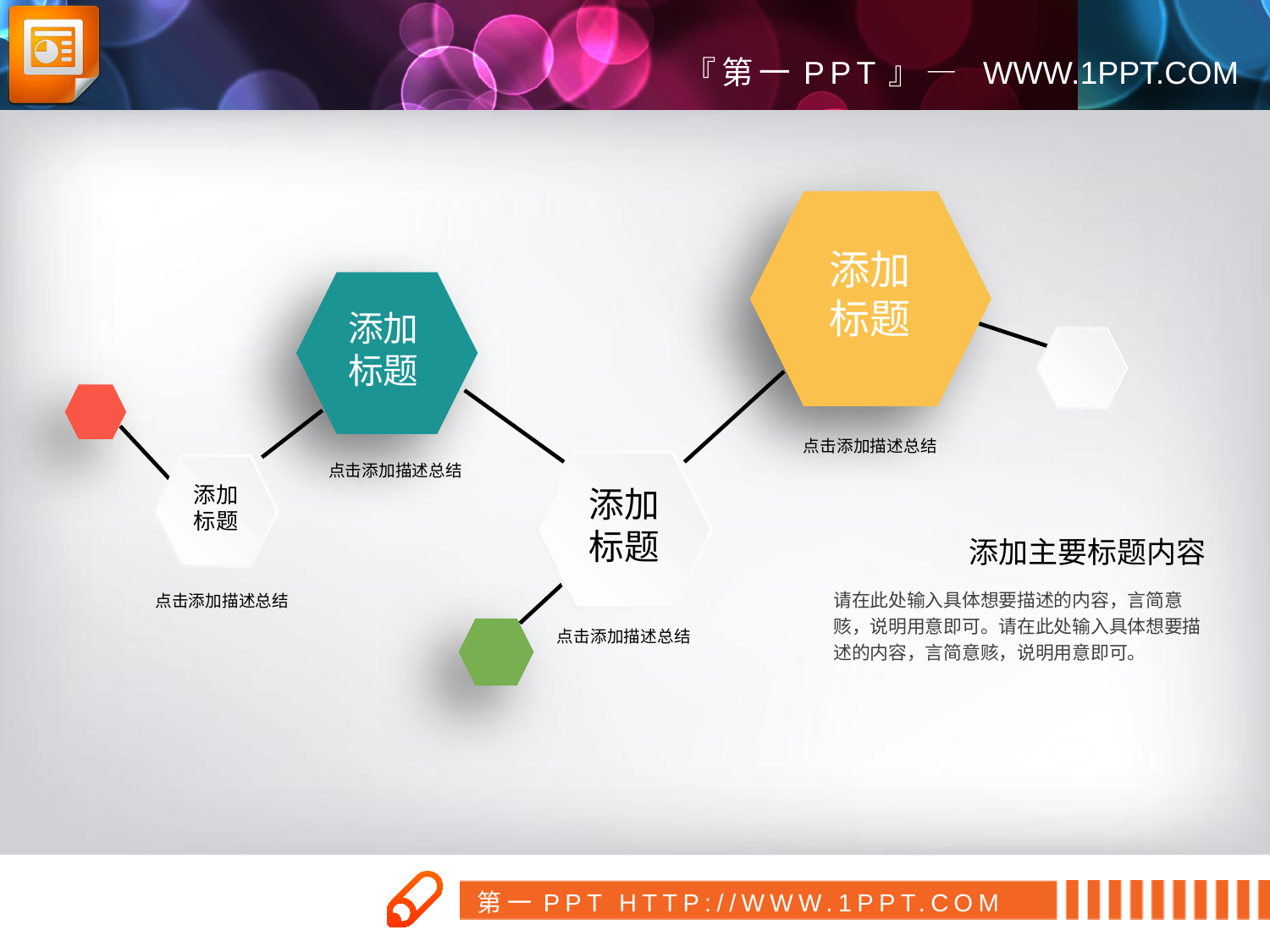

添加
标题

添加
标题

点击添加描述总结
点击添加描述总结

添加
标题
添加
标题
添加主要标题内容
请在此处输入具体想要描述的内容，言简意赅，说明用意即可。请在此处输入具体想要描述的内容，言简意赅，说明用意即可。

点击添加描述总结
点击添加描述总结